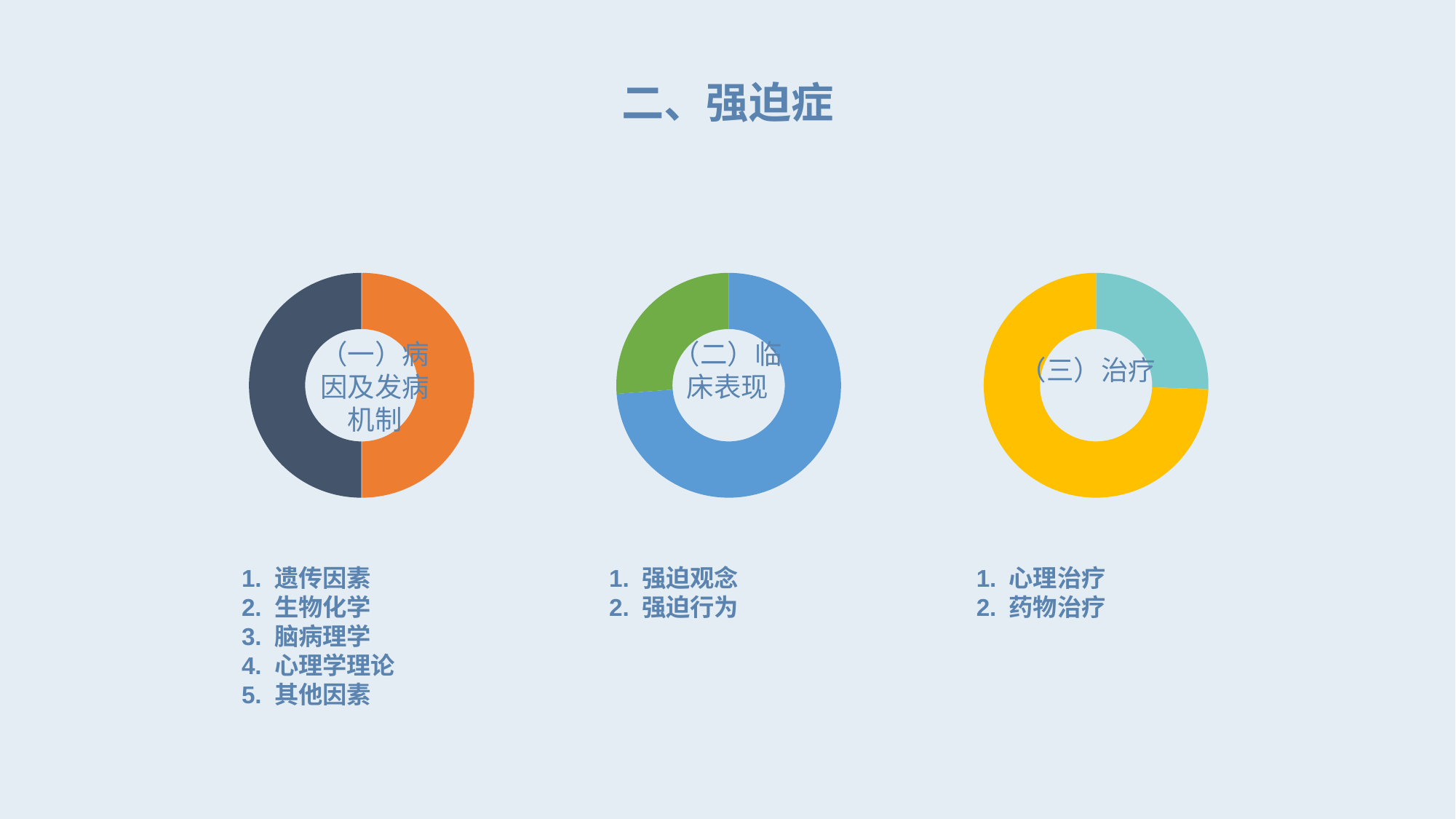

二、强迫症

### Chart

| Category | 销售额 |
|---|---|
| 第一季度 | 3.2 |
| 第二季度 | 3.2 |
|  | None |
|  | None |
（一）病因及发病机制
1. 遗传因素
2. 生物化学
3. 脑病理学
4. 心理学理论
5. 其他因素

### Chart

| Category | 销售额 |
|---|---|
| 第一季度 | 9.0 |
| 第二季度 | 3.2 |
|  | None |
|  | None |
（二）临床表现
1. 强迫观念
2. 强迫行为

### Chart

| Category | 销售额 |
|---|---|
| 第一季度 | 1.1 |
| 第二季度 | 3.2 |
|  | None |
|  | None |
（三）治疗
1. 心理治疗
2. 药物治疗